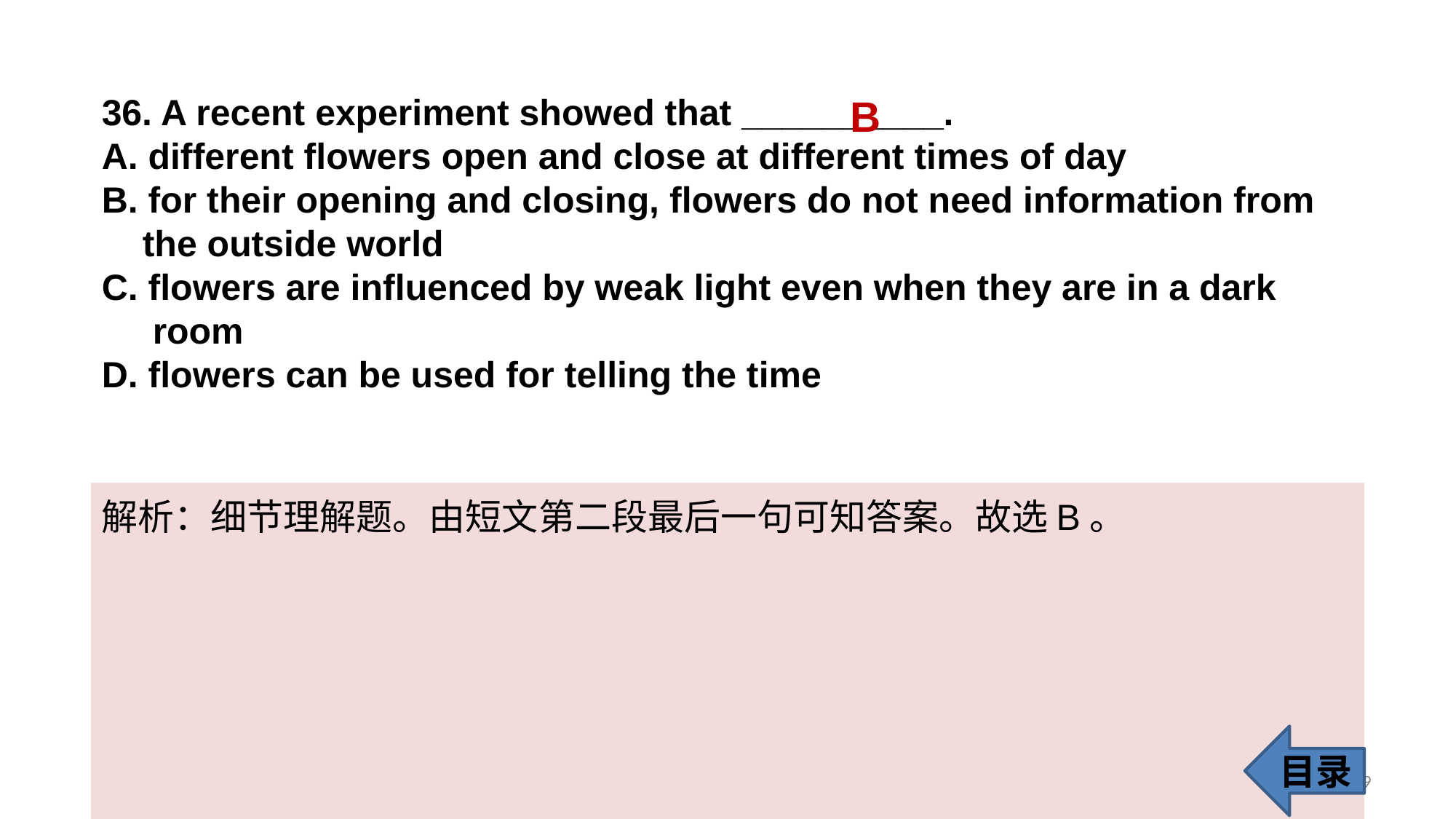

36. A recent experiment showed that __________.
A. different flowers open and close at different times of day
B. for their opening and closing, flowers do not need information from
    the outside world
C. flowers are influenced by weak light even when they are in a dark
     room
D. flowers can be used for telling the time
B

解析：细节理解题。由短文第二段最后一句可知答案。故选B。
目录
39